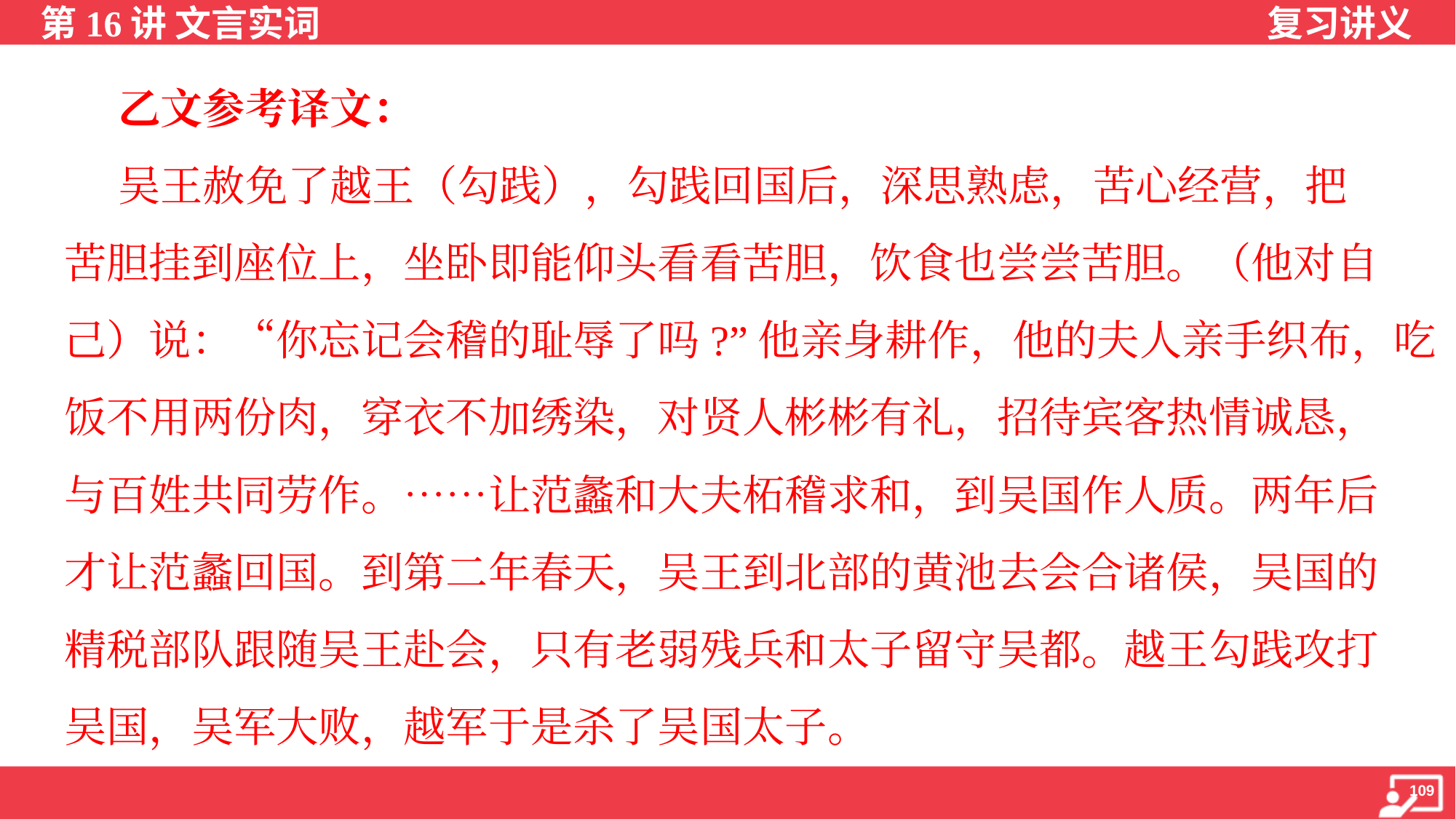

乙文参考译文：
    吴王赦免了越王（勾践），勾践回国后，深思熟虑，苦心经营，把
苦胆挂到座位上，坐卧即能仰头看看苦胆，饮食也尝尝苦胆。（他对自
己）说：“你忘记会稽的耻辱了吗?”他亲身耕作，他的夫人亲手织布，吃
饭不用两份肉，穿衣不加绣染，对贤人彬彬有礼，招待宾客热情诚恳，
与百姓共同劳作。……让范蠡和大夫柘稽求和，到吴国作人质。两年后
才让范蠡回国。到第二年春天，吴王到北部的黄池去会合诸侯，吴国的
精税部队跟随吴王赴会，只有老弱残兵和太子留守吴都。越王勾践攻打
吴国，吴军大败，越军于是杀了吴国太子。